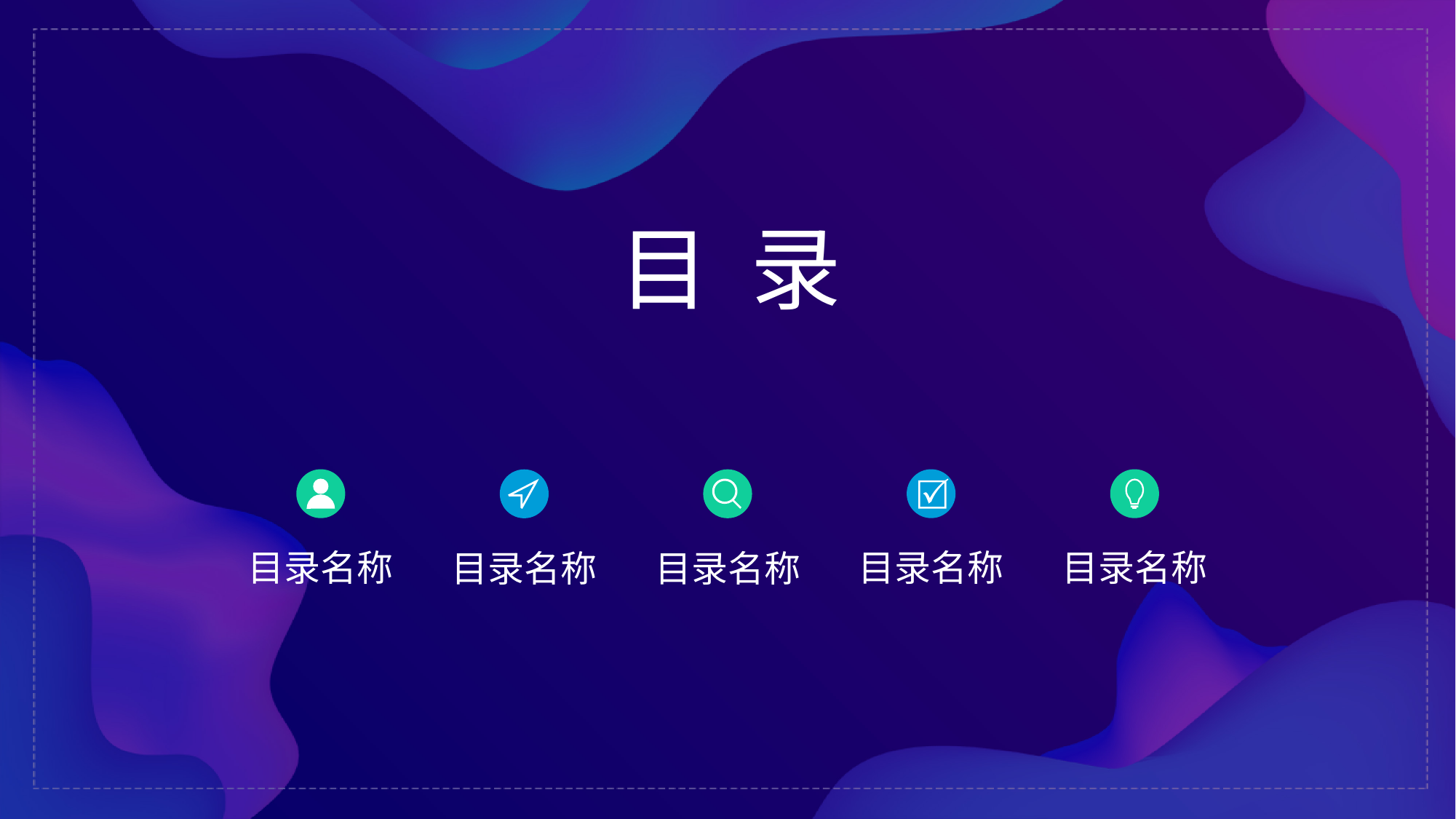

目  录

目录名称

目录名称

目录名称

目录名称

目录名称